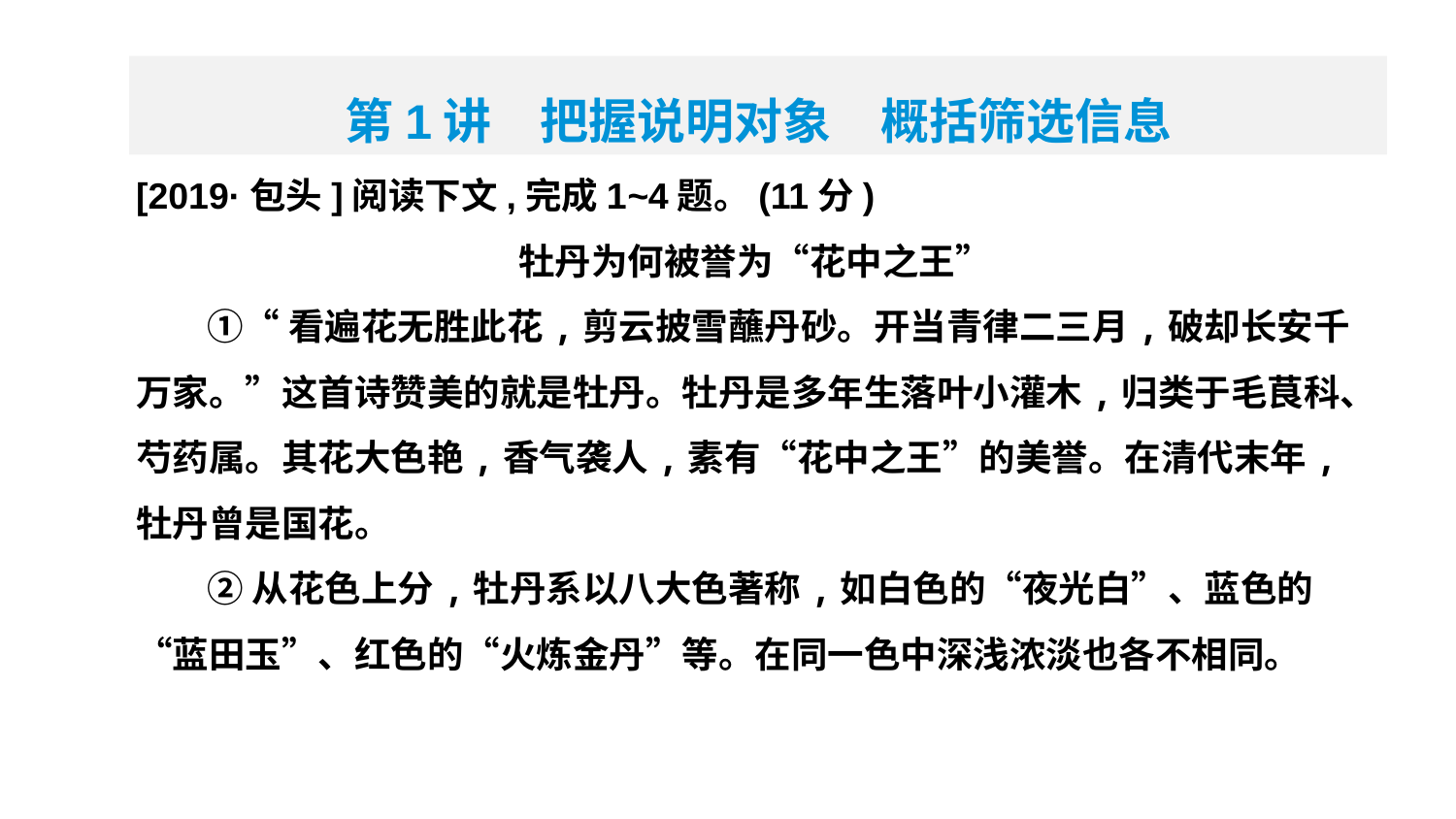

第1讲　把握说明对象　概括筛选信息
[2019·包头]阅读下文,完成1~4题。(11分)
牡丹为何被誉为“花中之王”
①“看遍花无胜此花,剪云披雪蘸丹砂。开当青律二三月,破却长安千万家。”这首诗赞美的就是牡丹。牡丹是多年生落叶小灌木,归类于毛茛科、芍药属。其花大色艳,香气袭人,素有“花中之王”的美誉。在清代末年,牡丹曾是国花。
②从花色上分,牡丹系以八大色著称,如白色的“夜光白”、蓝色的“蓝田玉”、红色的“火炼金丹”等。在同一色中深浅浓淡也各不相同。